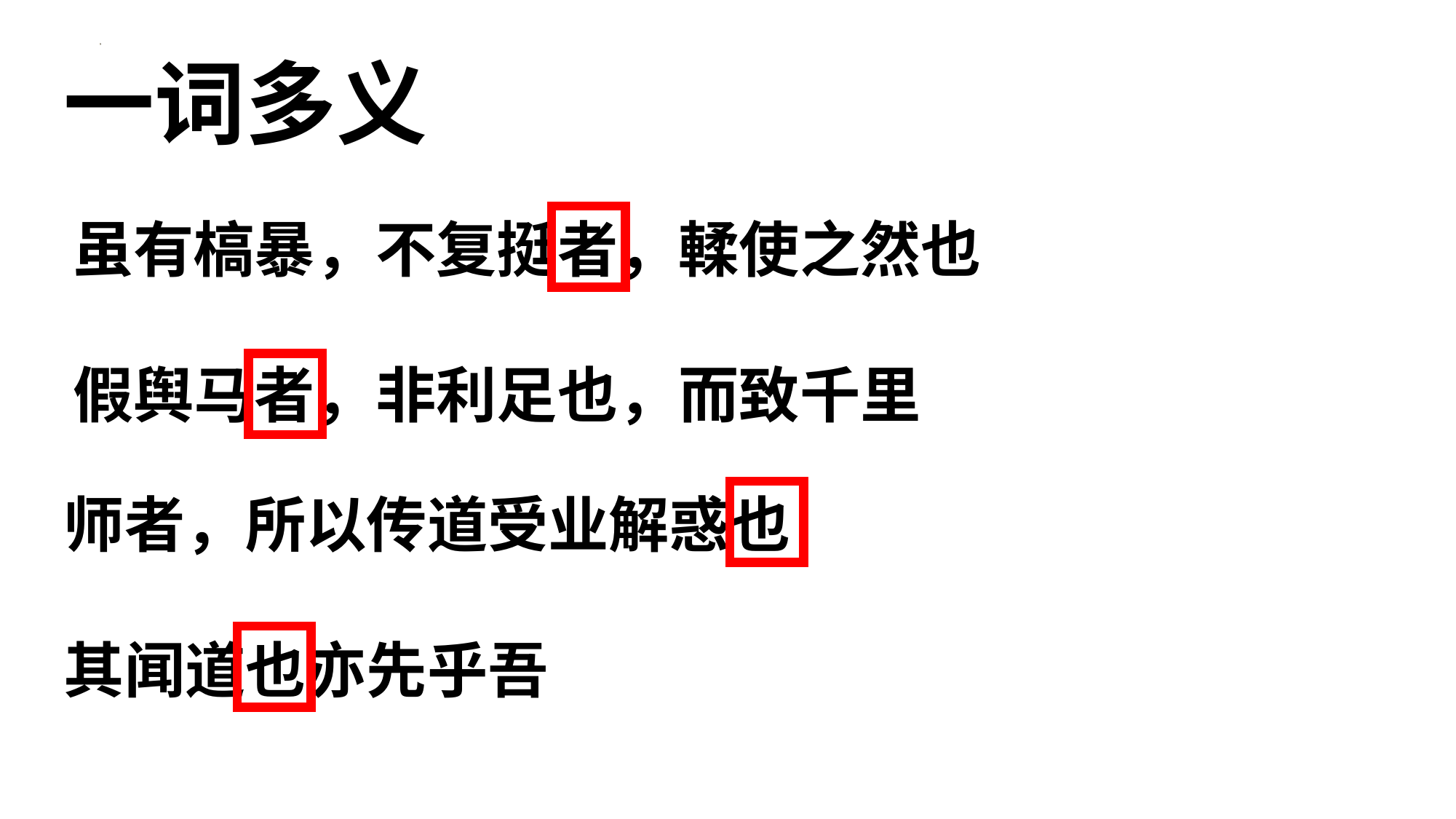

一词多义
虽有槁暴，不复挺者，輮使之然也

假舆马者，非利足也，而致千里

师者，所以传道受业解惑也

其闻道也亦先乎吾